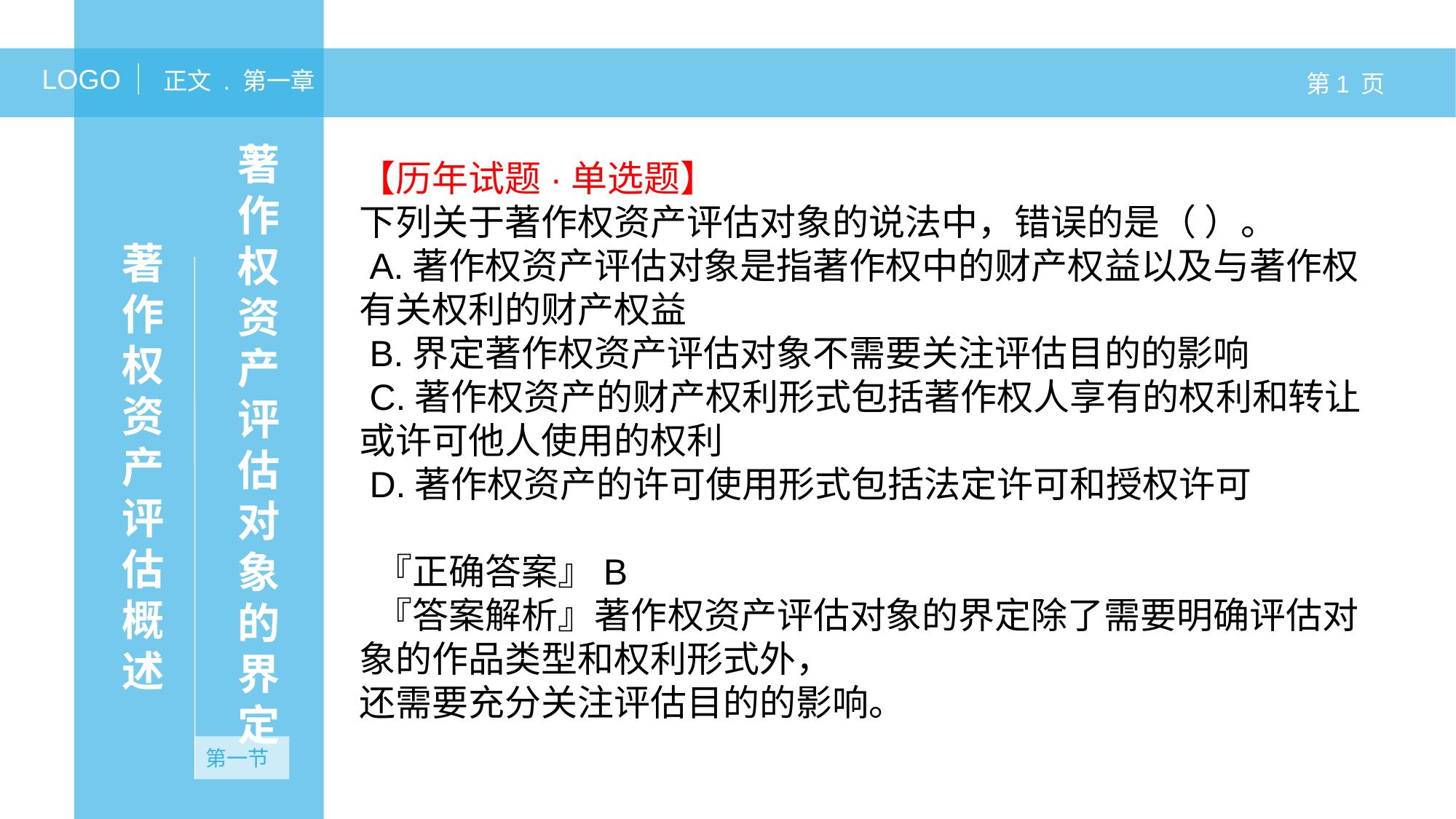

LOGO
正文 . 第一章

第1 页
著作权资产评估对象的界定
01
【历年试题·单选题】
下列关于著作权资产评估对象的说法中，错误的是（ ）。
 A.著作权资产评估对象是指著作权中的财产权益以及与著作权有关权利的财产权益
 B.界定著作权资产评估对象不需要关注评估目的的影响
 C.著作权资产的财产权利形式包括著作权人享有的权利和转让或许可他人使用的权利
 D.著作权资产的许可使用形式包括法定许可和授权许可

 『正确答案』B
 『答案解析』著作权资产评估对象的界定除了需要明确评估对象的作品类型和权利形式外，
还需要充分关注评估目的的影响。
著作权资产评估概述

第一节